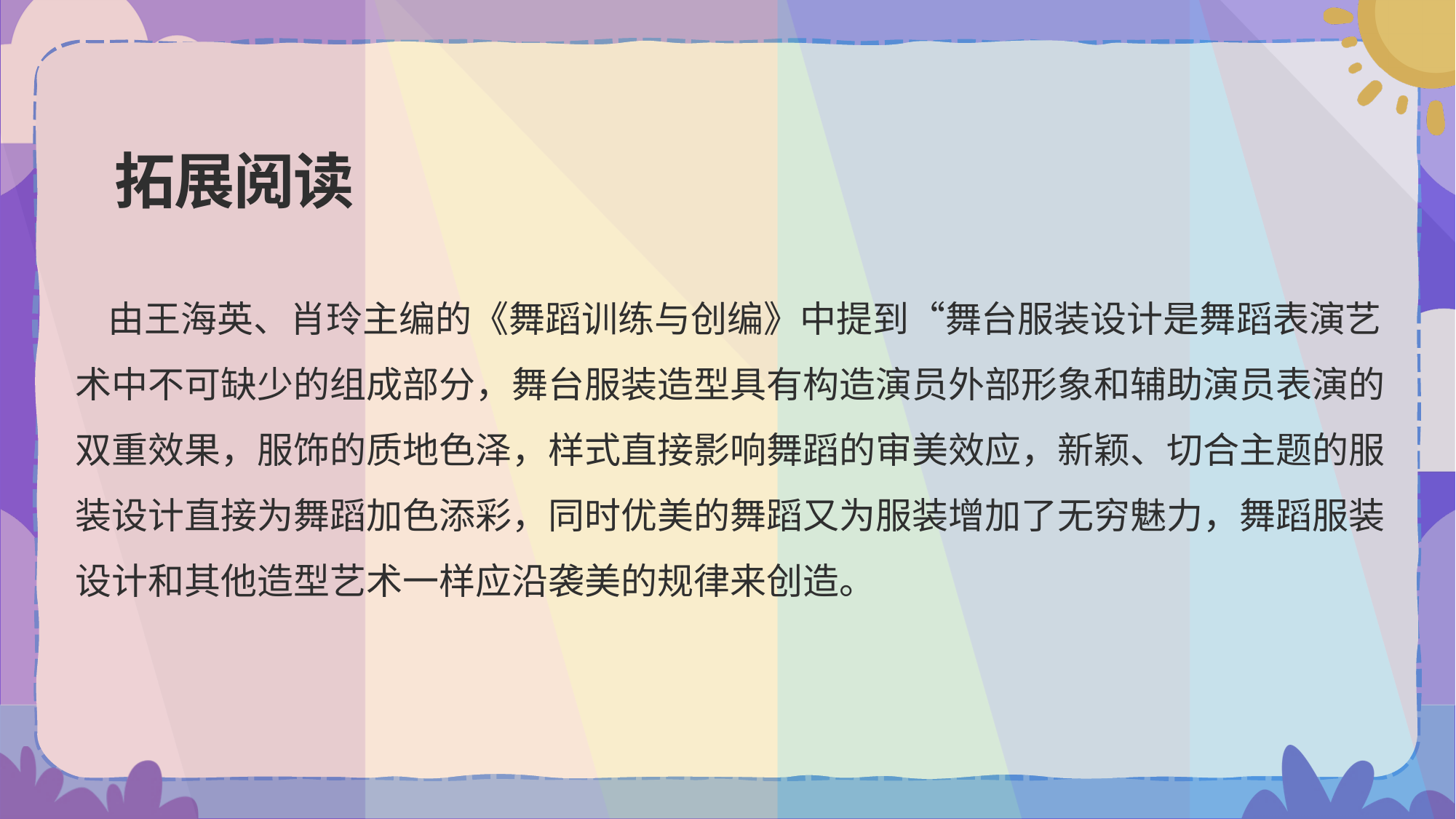

# 拓展阅读
   由王海英、肖玲主编的《舞蹈训练与创编》中提到“舞台服装设计是舞蹈表演艺术中不可缺少的组成部分，舞台服装造型具有构造演员外部形象和辅助演员表演的双重效果，服饰的质地色泽，样式直接影响舞蹈的审美效应，新颖、切合主题的服装设计直接为舞蹈加色添彩，同时优美的舞蹈又为服装增加了无穷魅力，舞蹈服装设计和其他造型艺术一样应沿袭美的规律来创造。